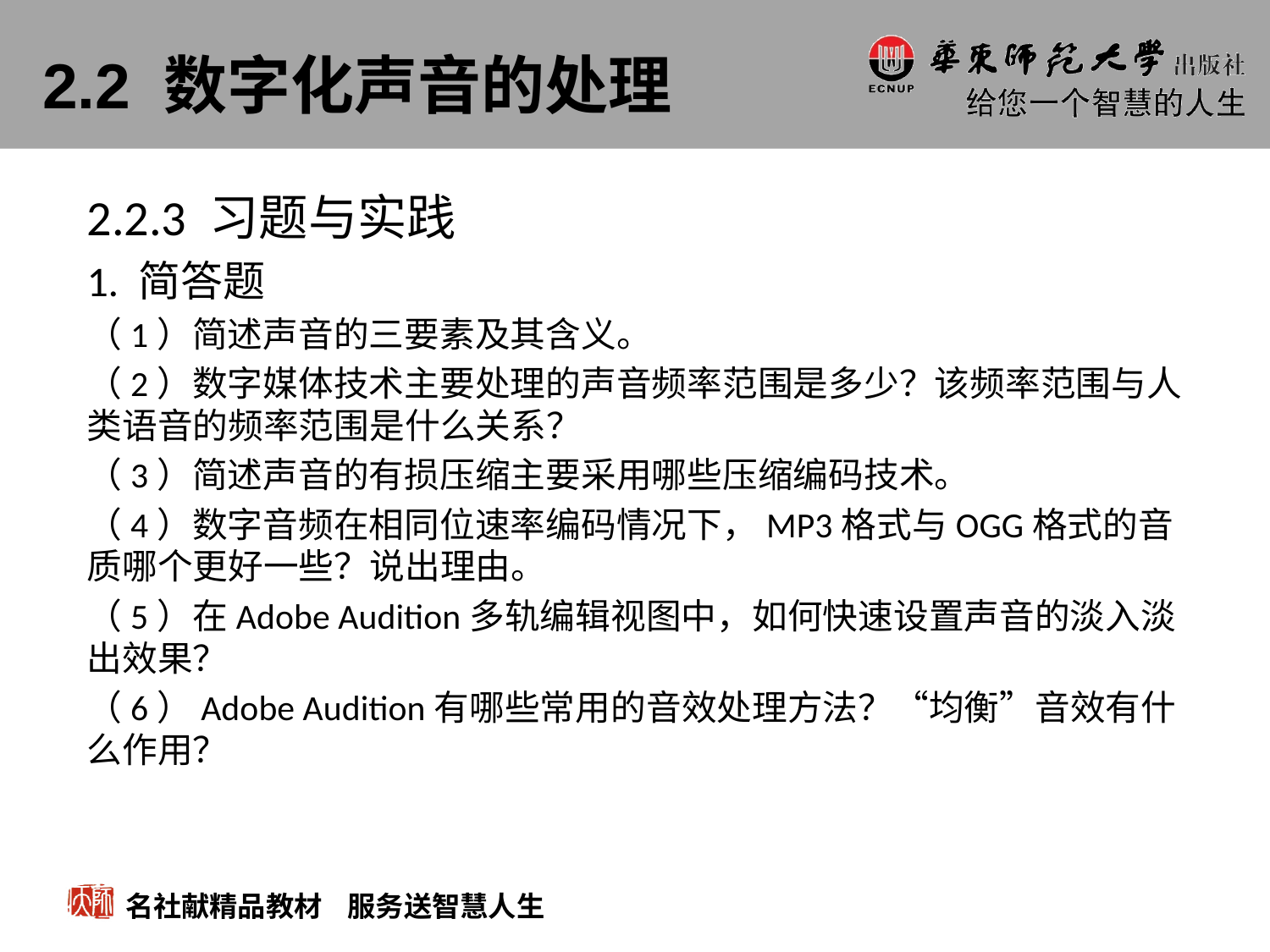

# 2.2 数字化声音的处理
2.2.3 习题与实践
1. 简答题
（1）简述声音的三要素及其含义。
（2）数字媒体技术主要处理的声音频率范围是多少？该频率范围与人类语音的频率范围是什么关系？
（3）简述声音的有损压缩主要采用哪些压缩编码技术。
（4）数字音频在相同位速率编码情况下，MP3格式与OGG格式的音质哪个更好一些？说出理由。
（5）在Adobe Audition多轨编辑视图中，如何快速设置声音的淡入淡出效果？
（6）Adobe Audition有哪些常用的音效处理方法？“均衡”音效有什么作用？